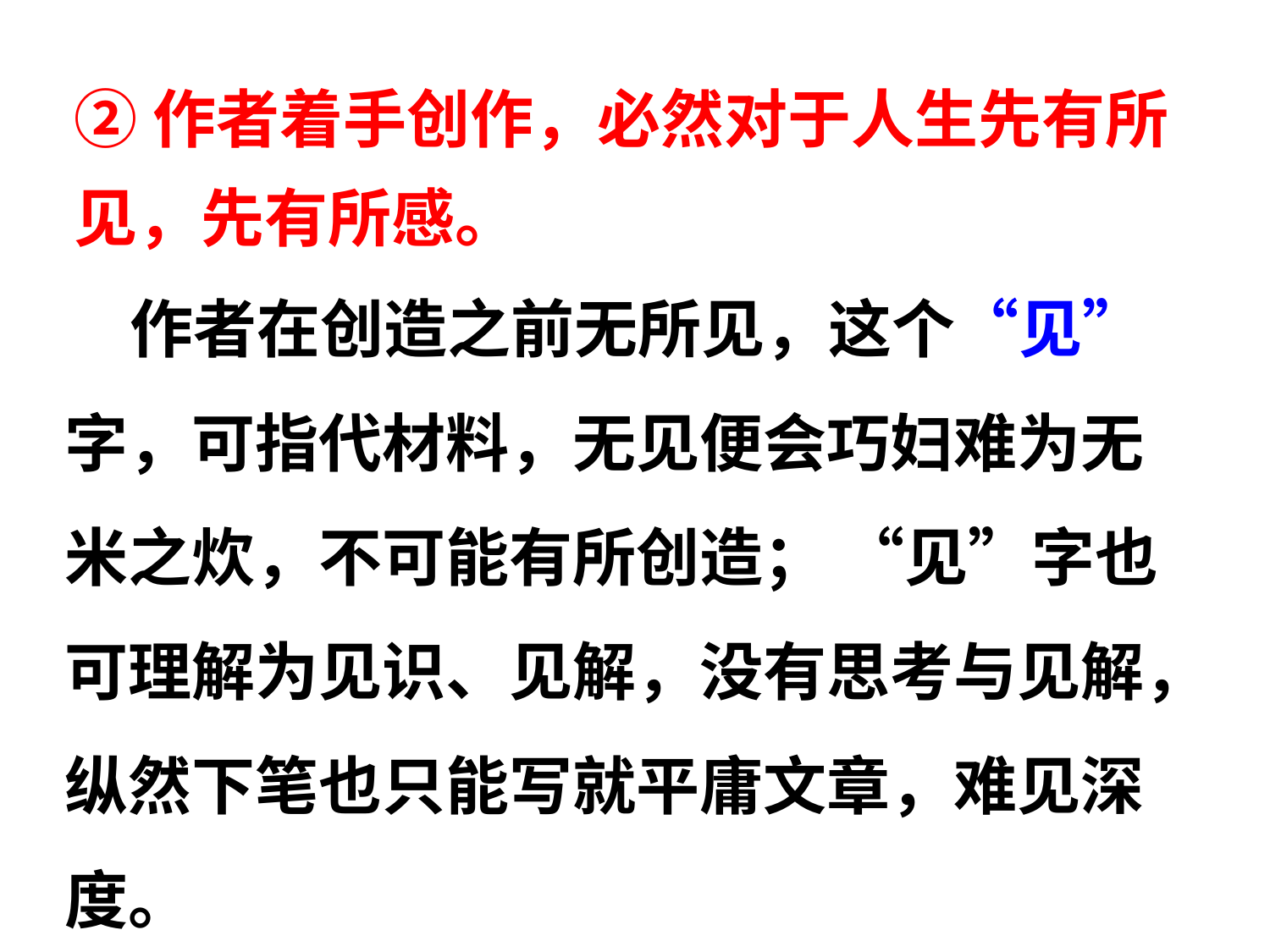

②作者着手创作，必然对于人生先有所见，先有所感。
    作者在创造之前无所见，这个“见”字，可指代材料，无见便会巧妇难为无米之炊，不可能有所创造； “见”字也可理解为见识、见解，没有思考与见解，纵然下笔也只能写就平庸文章，难见深度。